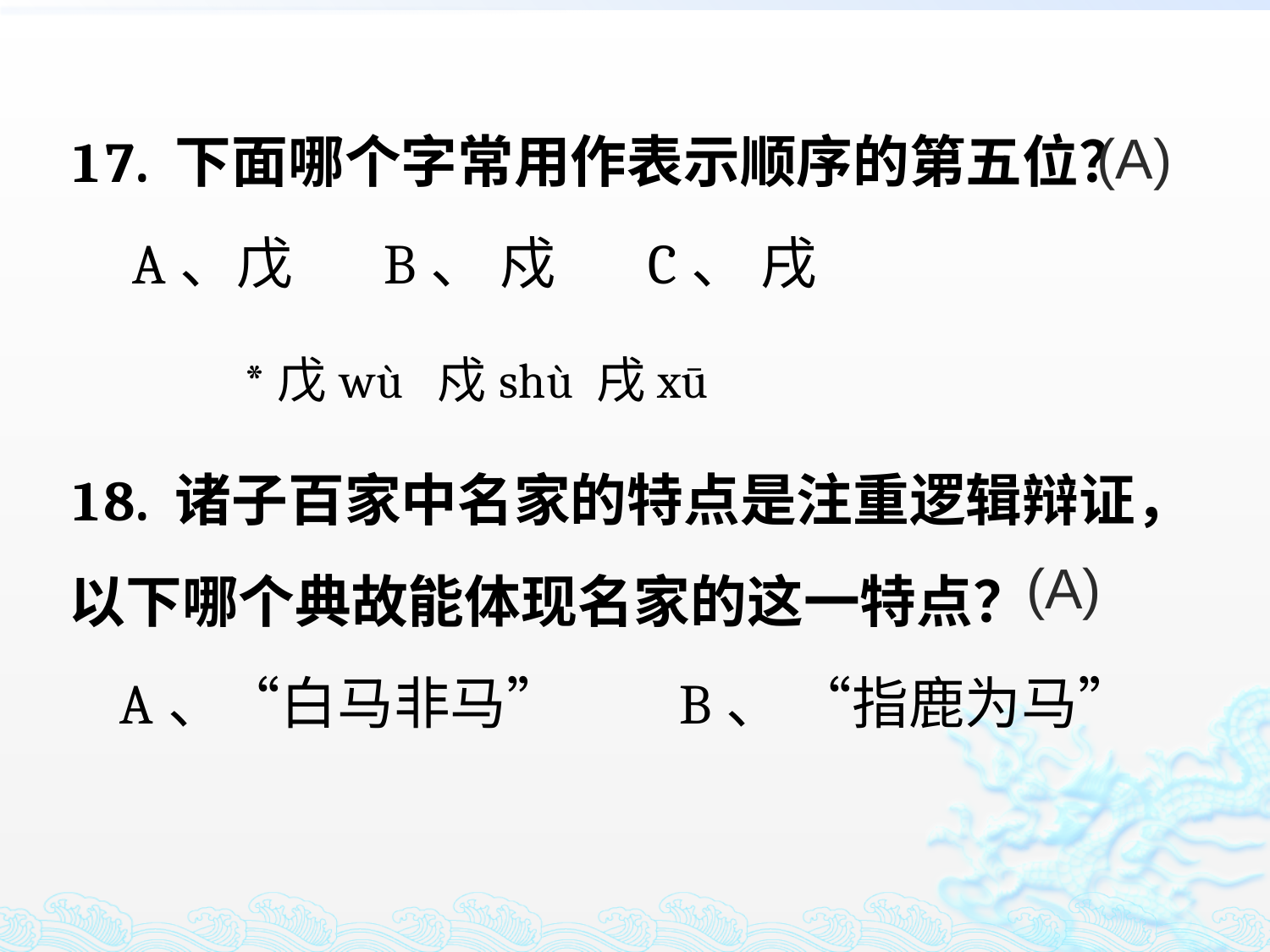

17. 下面哪个字常用作表示顺序的第五位？
     A、戊      B、 戍      C、 戌

18. 诸子百家中名家的特点是注重逻辑辩证，以下哪个典故能体现名家的这一特点？
    A、“白马非马”        B、 “指鹿为马”
(A)
*戊wù  戍shù 戌xū
(A)